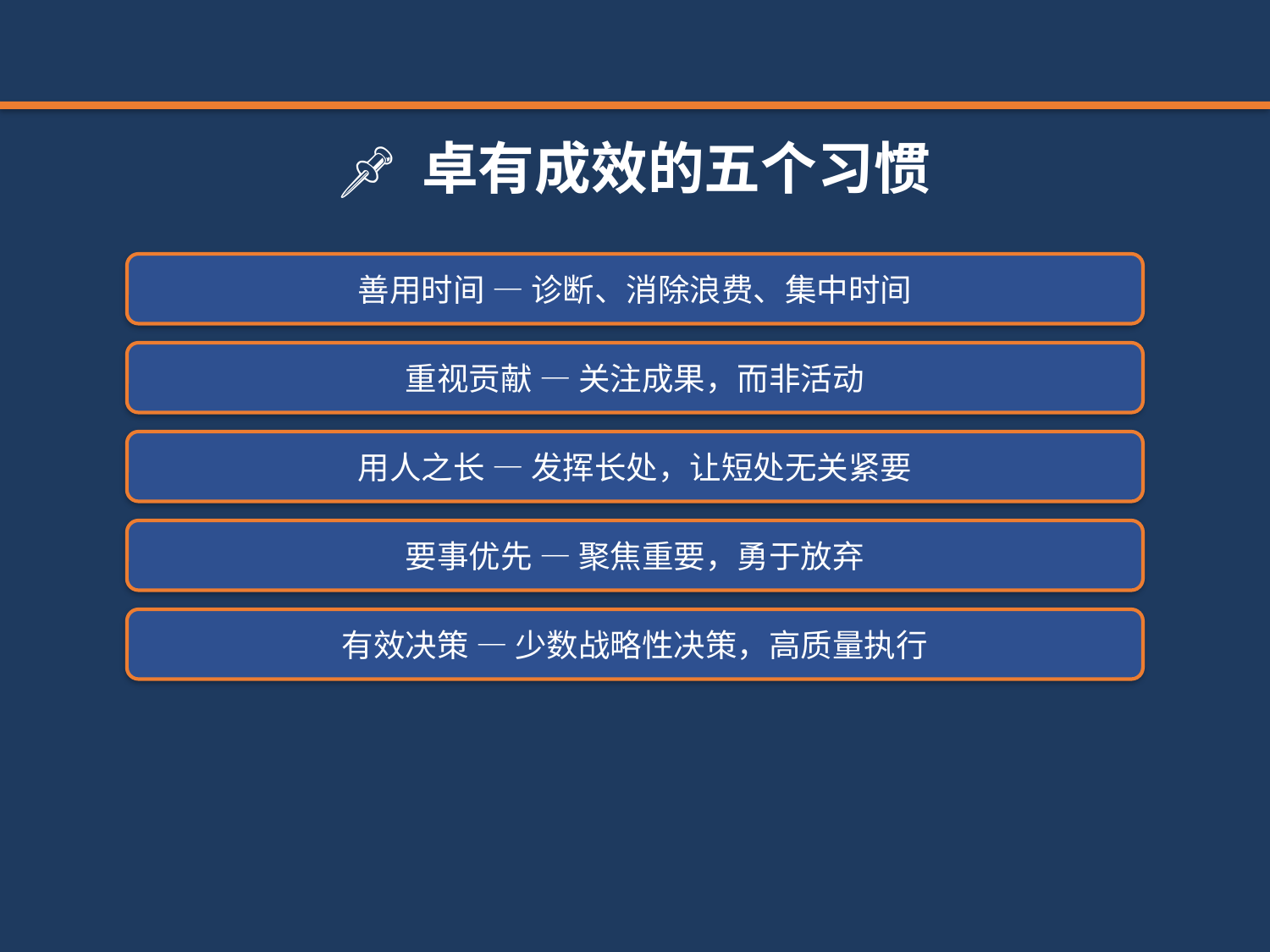

📌 卓有成效的五个习惯
善用时间 — 诊断、消除浪费、集中时间
重视贡献 — 关注成果，而非活动
用人之长 — 发挥长处，让短处无关紧要
要事优先 — 聚焦重要，勇于放弃
有效决策 — 少数战略性决策，高质量执行